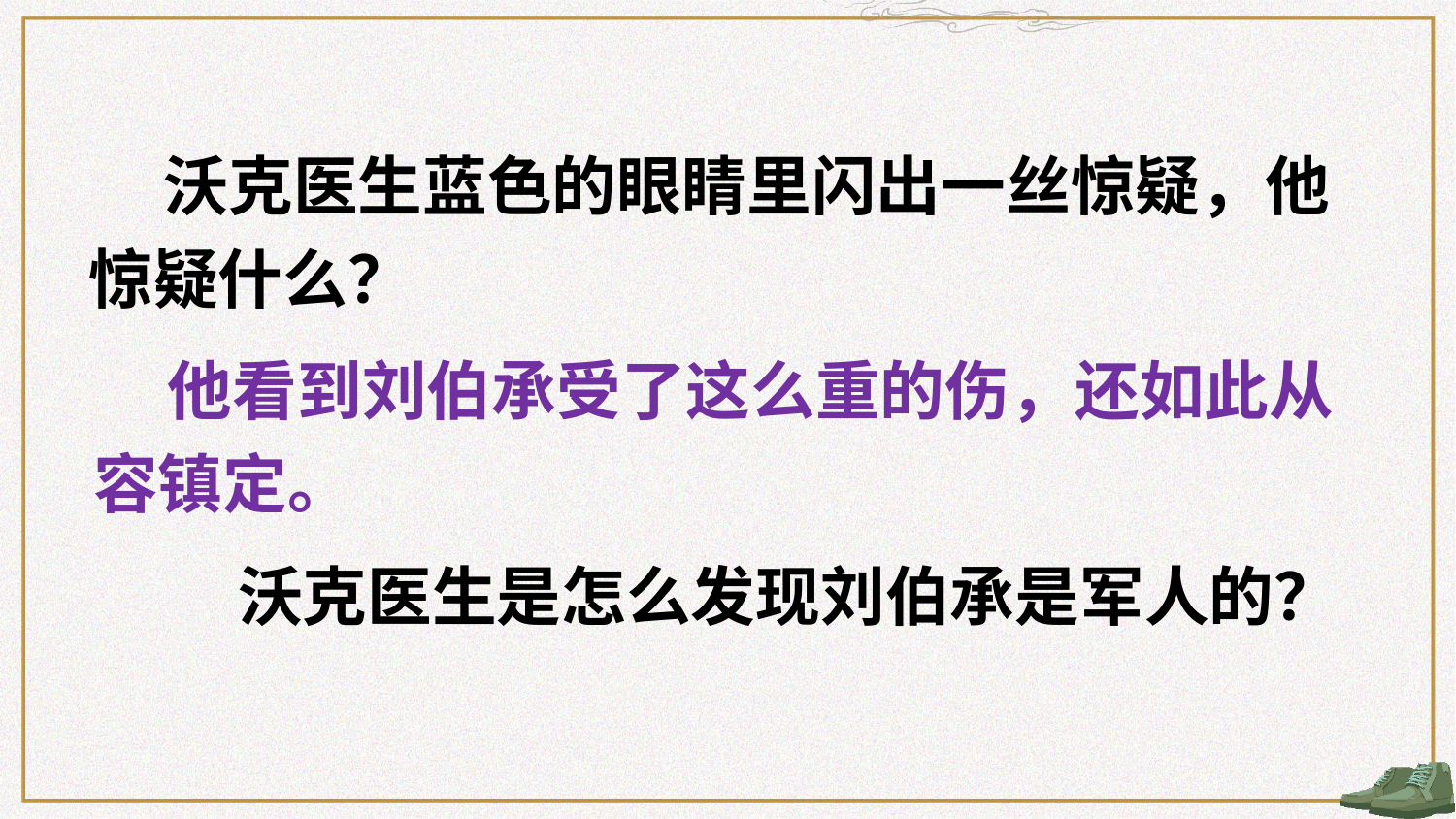

沃克医生蓝色的眼睛里闪出一丝惊疑，他惊疑什么？
    他看到刘伯承受了这么重的伤，还如此从容镇定。
沃克医生是怎么发现刘伯承是军人的？